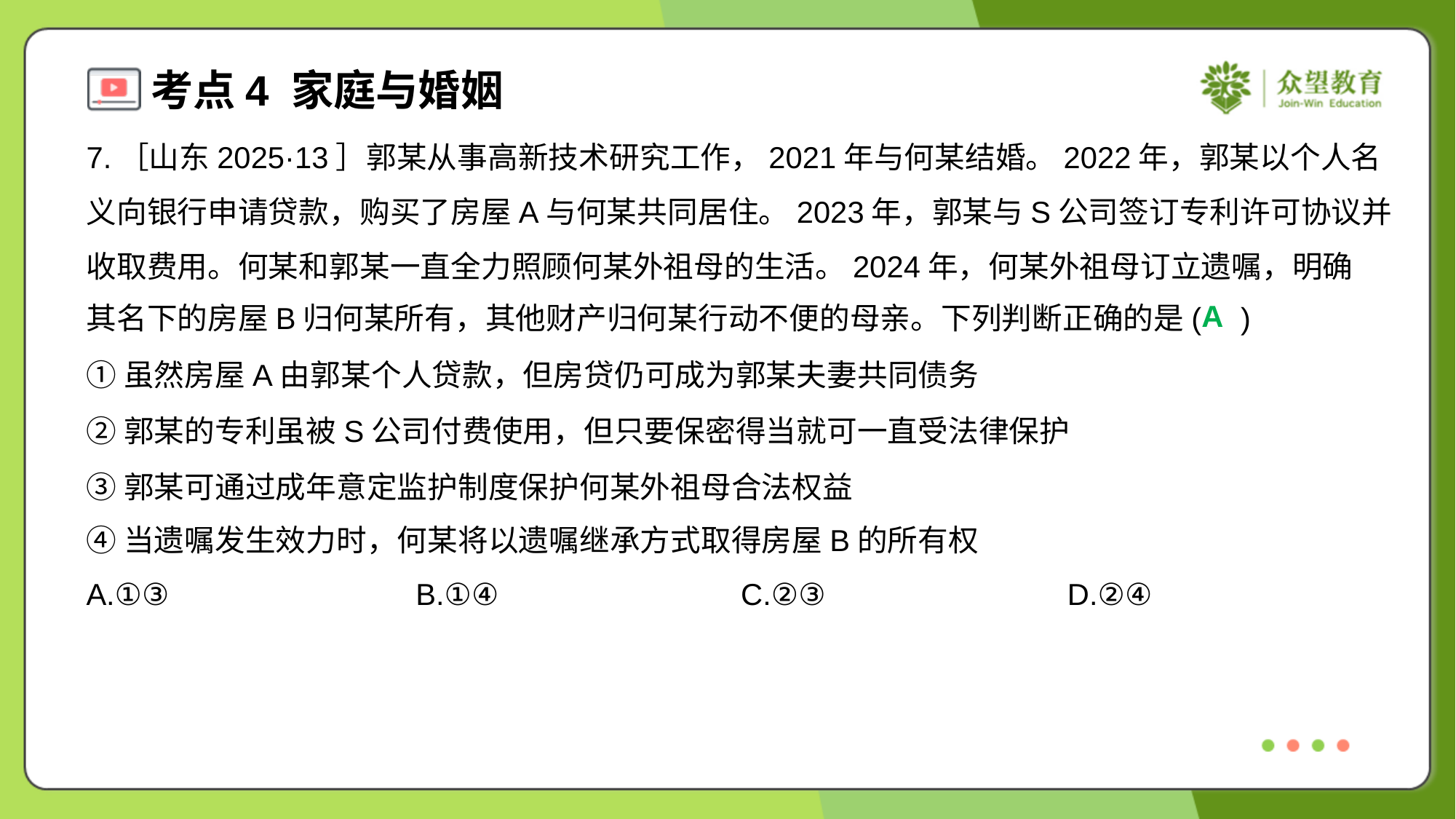

7.［山东2025·13］郭某从事高新技术研究工作，2021年与何某结婚。2022年，郭某以个人名
义向银行申请贷款，购买了房屋A与何某共同居住。2023年，郭某与S公司签订专利许可协议并
收取费用。何某和郭某一直全力照顾何某外祖母的生活。2024年，何某外祖母订立遗嘱，明确
其名下的房屋B归何某所有，其他财产归何某行动不便的母亲。下列判断正确的是(     )
A
①虽然房屋A由郭某个人贷款，但房贷仍可成为郭某夫妻共同债务
②郭某的专利虽被S公司付费使用，但只要保密得当就可一直受法律保护
③郭某可通过成年意定监护制度保护何某外祖母合法权益
④当遗嘱发生效力时，何某将以遗嘱继承方式取得房屋B的所有权
A.①③	B.①④	C.②③	D.②④